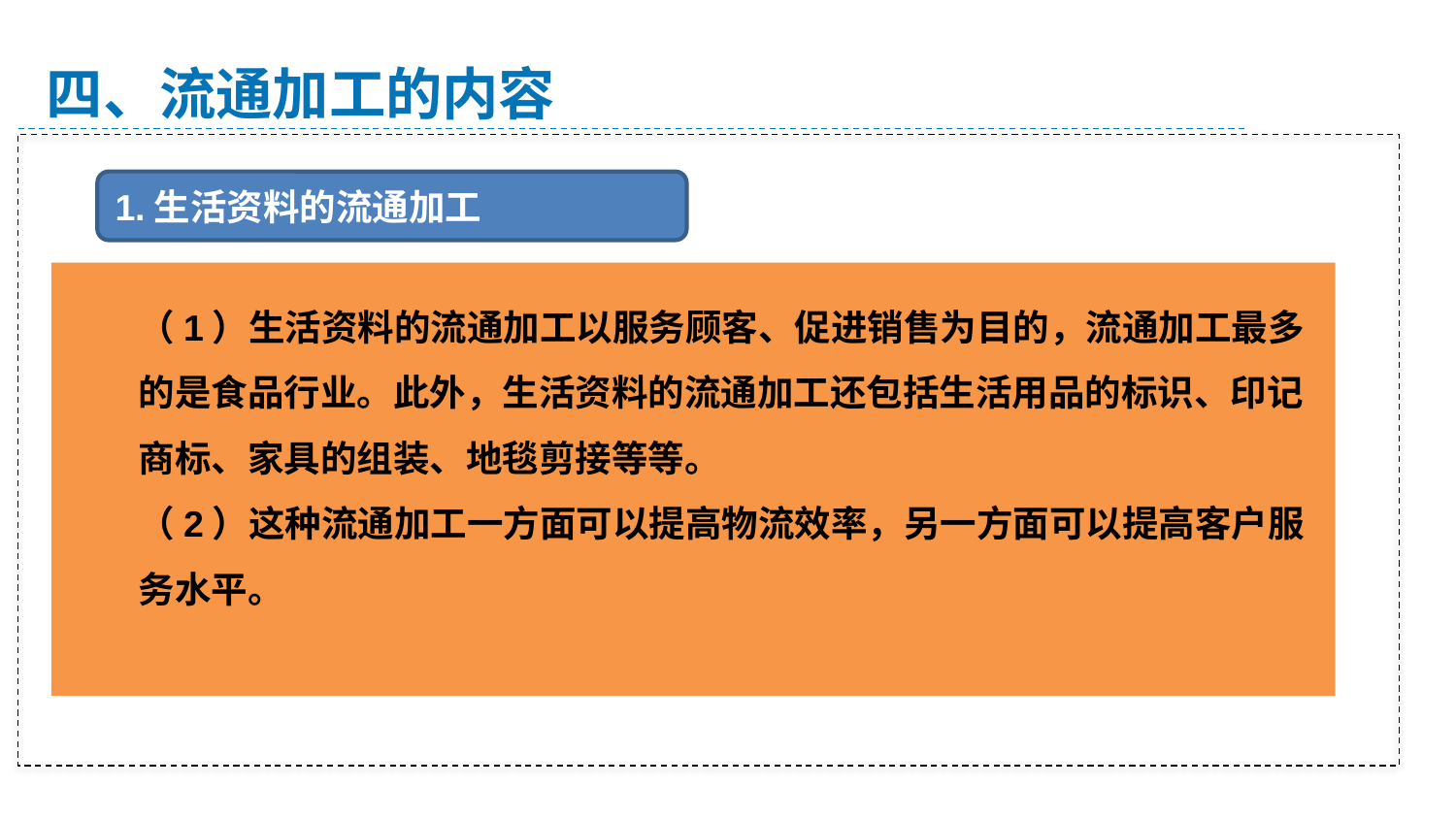

四、流通加工的内容

1.生活资料的流通加工
（1）生活资料的流通加工以服务顾客、促进销售为目的，流通加工最多的是食品行业。此外，生活资料的流通加工还包括生活用品的标识、印记商标、家具的组装、地毯剪接等等。
（2）这种流通加工一方面可以提高物流效率，另一方面可以提高客户服务水平。